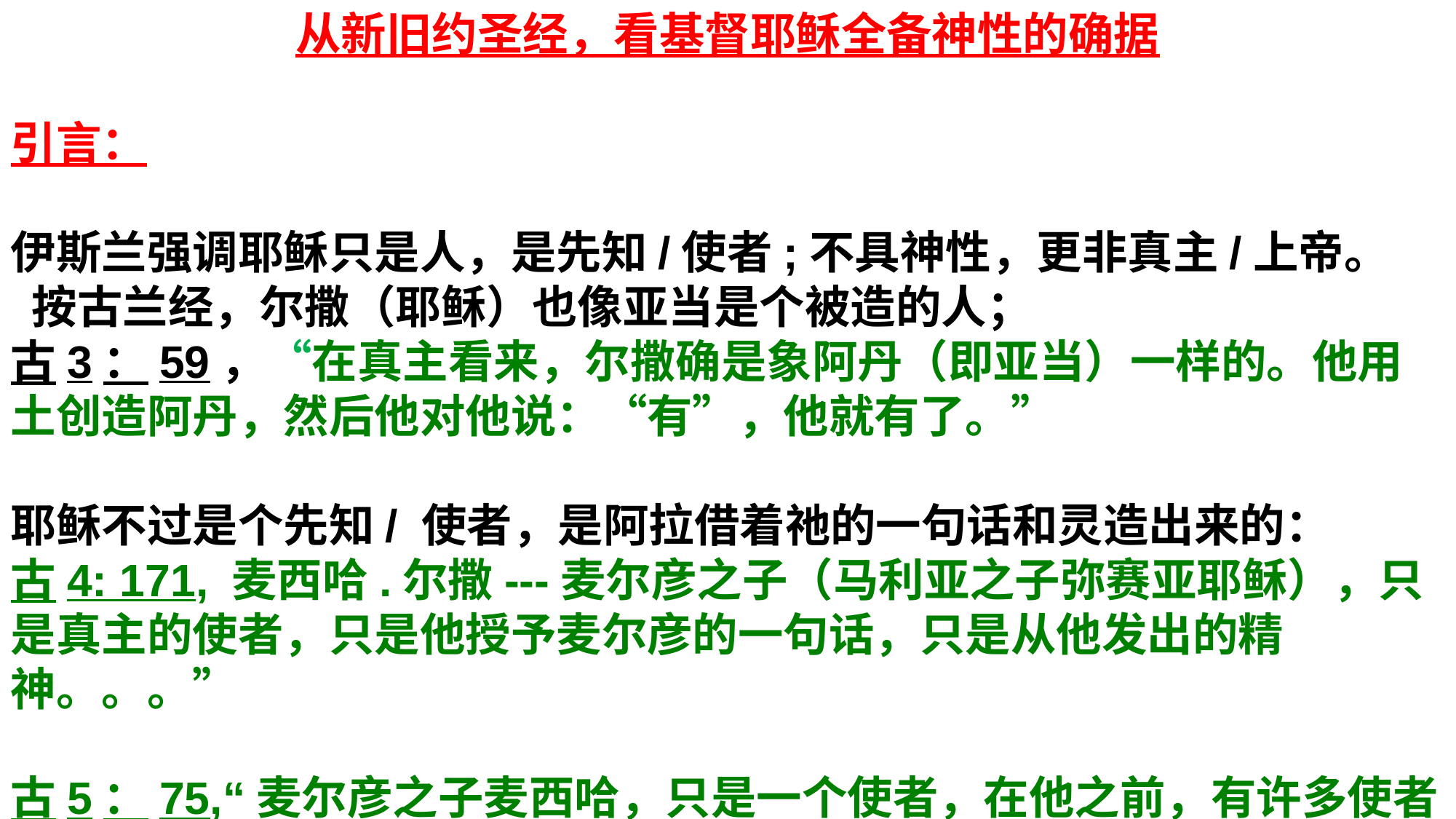

从新旧约圣经，看基督耶稣全备神性的确据

引言：

伊斯兰强调耶稣只是人，是先知/使者;不具神性，更非真主/上帝。
 按古兰经，尔撒（耶稣）也像亚当是个被造的人；                                      古3：59，“在真主看来，尔撒确是象阿丹（即亚当）一样的。他用土创造阿丹，然后他对他说：“有”，他就有了。”

耶稣不过是个先知/ 使者，是阿拉借着祂的一句话和灵造出来的：
古4: 171, 麦西哈.尔撒---麦尔彦之子（马利亚之子弥赛亚耶稣），只是真主的使者，只是他授予麦尔彦的一句话，只是从他发出的精神。。。”

古5：75,“麦尔彦之子麦西哈，只是一个使者，在他之前，有许多使者确已逝去了。。。”